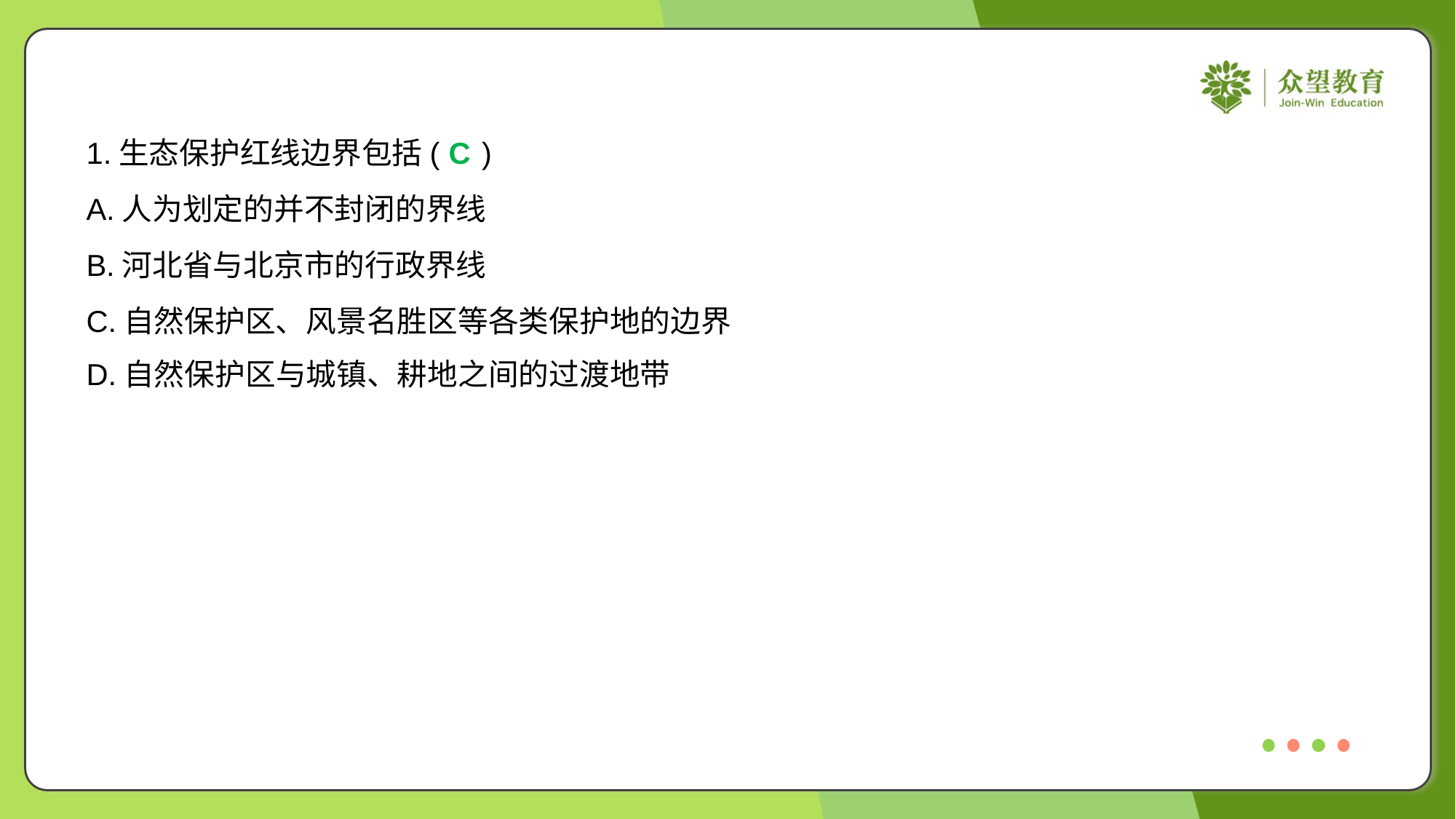

1.生态保护红线边界包括(     )
C
A.人为划定的并不封闭的界线
B.河北省与北京市的行政界线
C.自然保护区、风景名胜区等各类保护地的边界
D.自然保护区与城镇、耕地之间的过渡地带